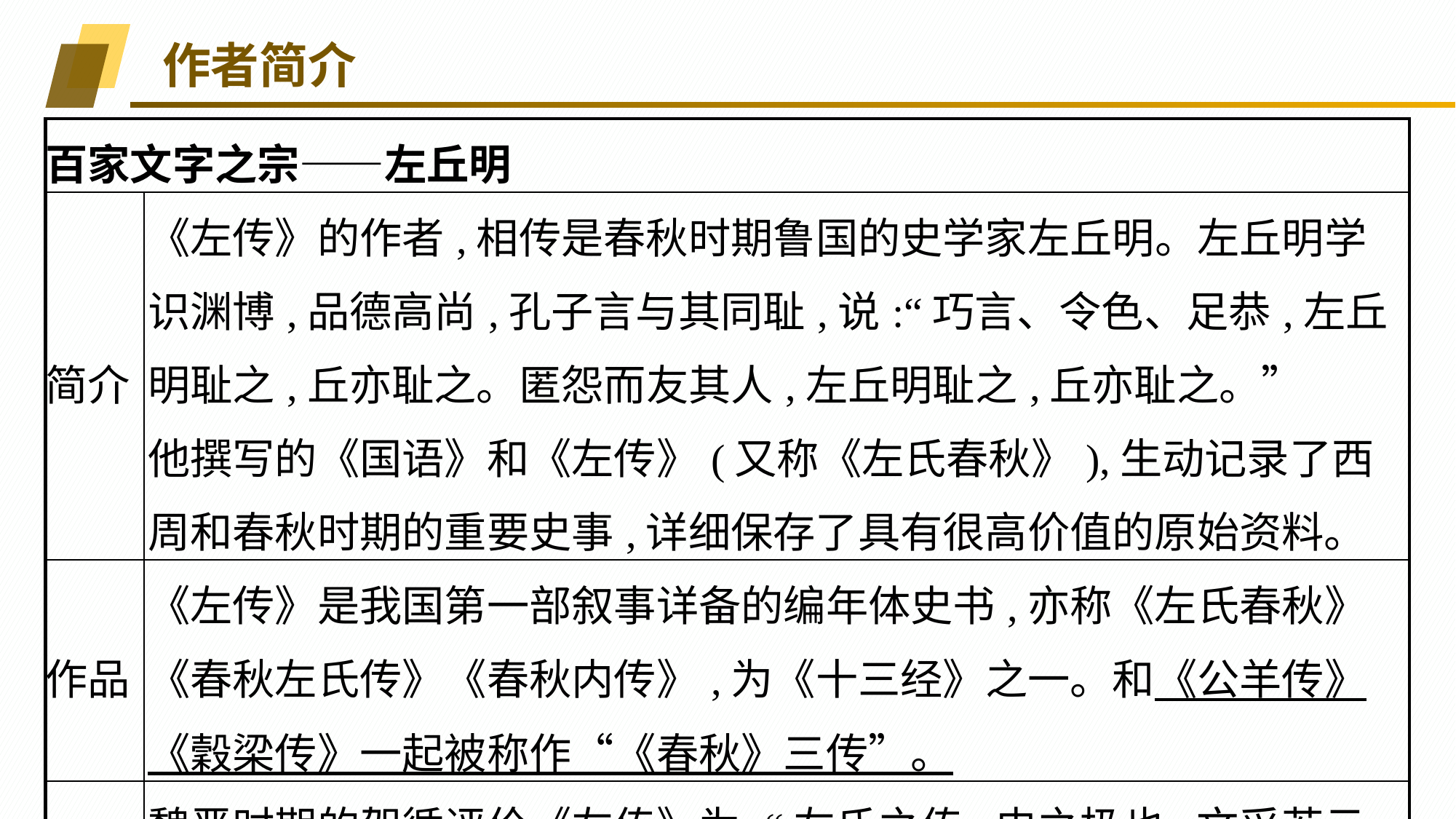

作者简介
| 百家文字之宗——左丘明 |  |
| --- | --- |
| 简介 | 《左传》的作者,相传是春秋时期鲁国的史学家左丘明。左丘明学识渊博,品德高尚,孔子言与其同耻,说:“巧言、令色、足恭,左丘明耻之,丘亦耻之。匿怨而友其人,左丘明耻之,丘亦耻之。” 他撰写的《国语》和《左传》(又称《左氏春秋》),生动记录了西周和春秋时期的重要史事,详细保存了具有很高价值的原始资料。 |
| 作品 | 《左传》是我国第一部叙事详备的编年体史书,亦称《左氏春秋》《春秋左氏传》《春秋内传》,为《十三经》之一。和《公羊传》《穀梁传》一起被称作“《春秋》三传”。 |
| 评价 | 魏晋时期的贺循评价《左传》为:“左氏之传,史之极也,文采若云月,高深若山海。” |